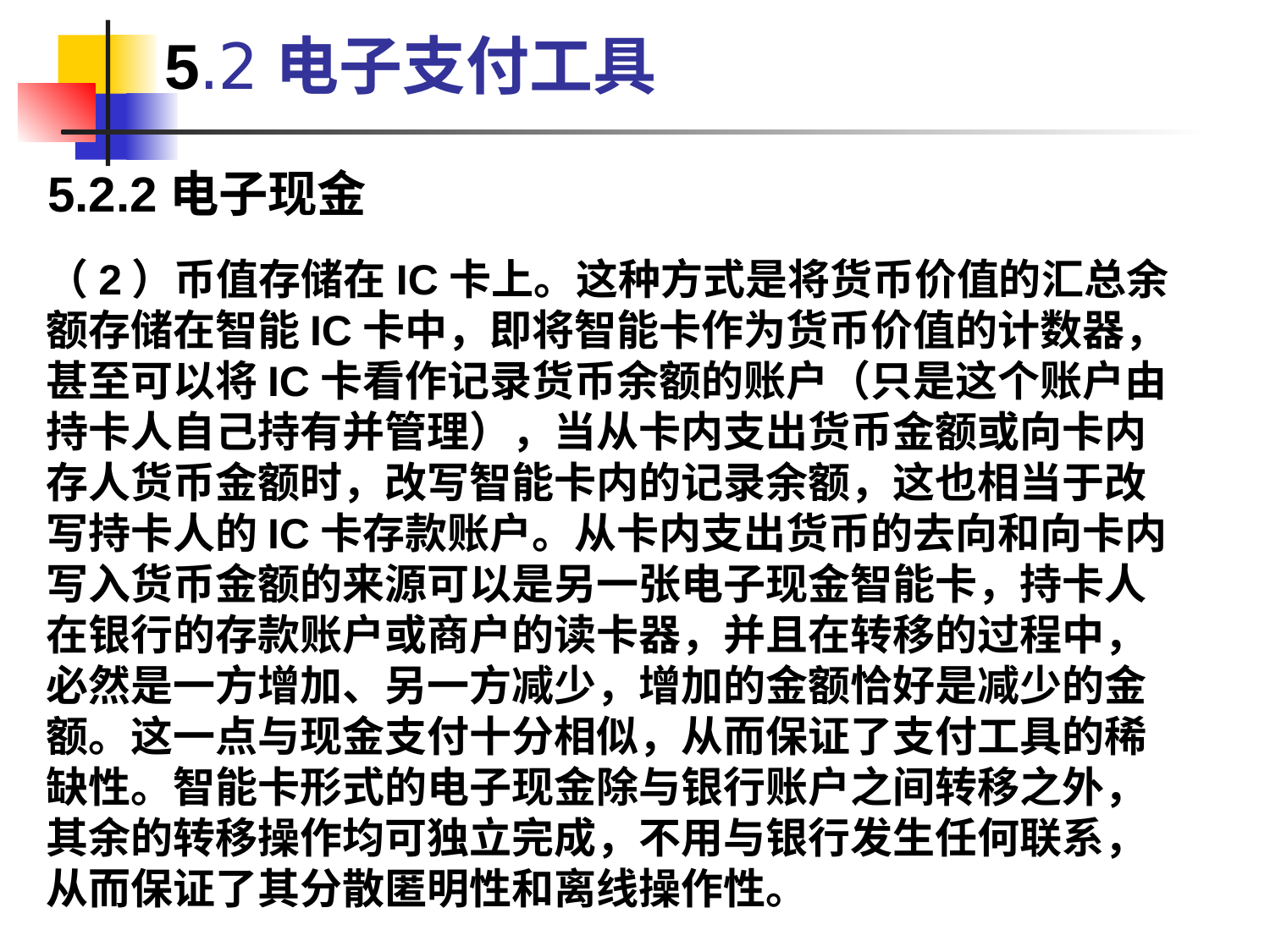

5.2电子支付工具

5.2.2电子现金
（2）币值存储在IC卡上。这种方式是将货币价值的汇总余额存储在智能IC卡中，即将智能卡作为货币价值的计数器，甚至可以将IC卡看作记录货币余额的账户（只是这个账户由持卡人自己持有并管理），当从卡内支出货币金额或向卡内存人货币金额时，改写智能卡内的记录余额，这也相当于改写持卡人的IC卡存款账户。从卡内支出货币的去向和向卡内写入货币金额的来源可以是另一张电子现金智能卡，持卡人在银行的存款账户或商户的读卡器，并且在转移的过程中，必然是一方增加、另一方减少，增加的金额恰好是减少的金额。这一点与现金支付十分相似，从而保证了支付工具的稀缺性。智能卡形式的电子现金除与银行账户之间转移之外，其余的转移操作均可独立完成，不用与银行发生任何联系，从而保证了其分散匿明性和离线操作性。